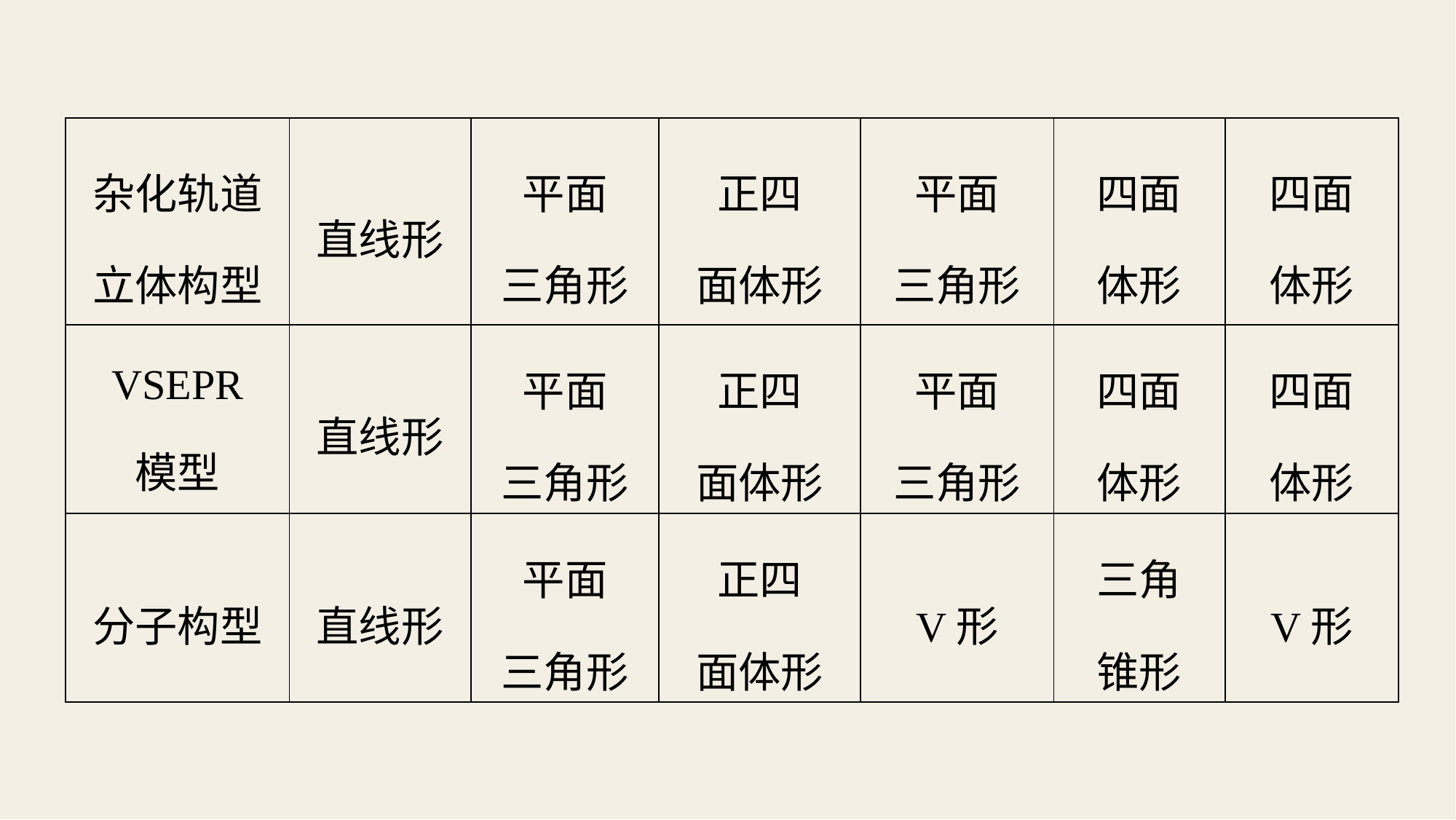

| 杂化轨道 立体构型 | 直线形 | 平面 三角形 | 正四 面体形 | 平面 三角形 | 四面 体形 | 四面 体形 |
| --- | --- | --- | --- | --- | --- | --- |
| VSEPR 模型 | 直线形 | 平面 三角形 | 正四 面体形 | 平面 三角形 | 四面 体形 | 四面 体形 |
| 分子构型 | 直线形 | 平面 三角形 | 正四 面体形 | V形 | 三角 锥形 | V形 |